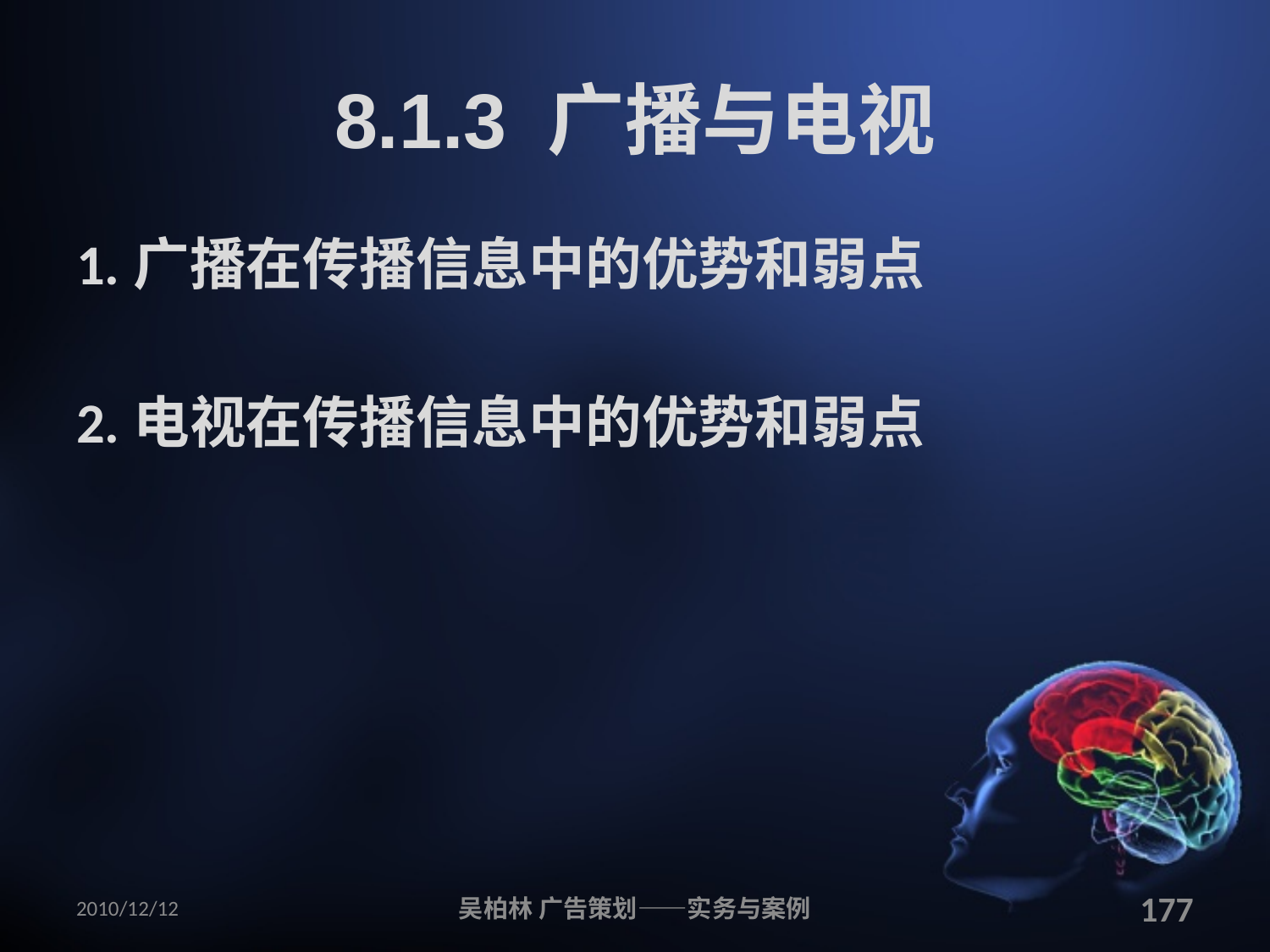

# 8.1.3 广播与电视
1.广播在传播信息中的优势和弱点

2.电视在传播信息中的优势和弱点

2010/12/12
吴柏林 广告策划——实务与案例
177